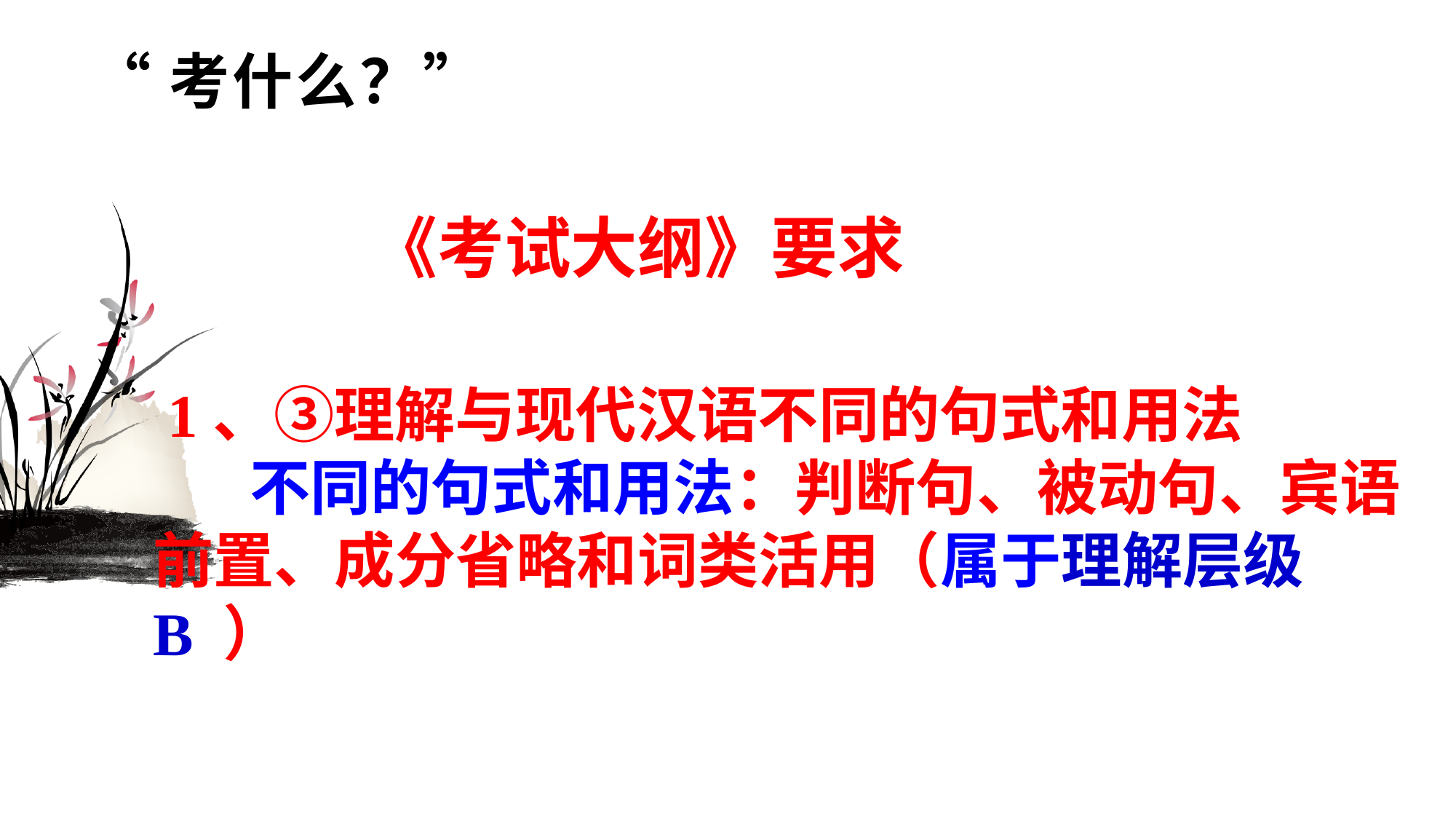

# “考什么？”
《考试大纲》要求
 1、③理解与现代汉语不同的句式和用法
       不同的句式和用法：判断句、被动句、宾语前置、成分省略和词类活用（属于理解层级 B ）